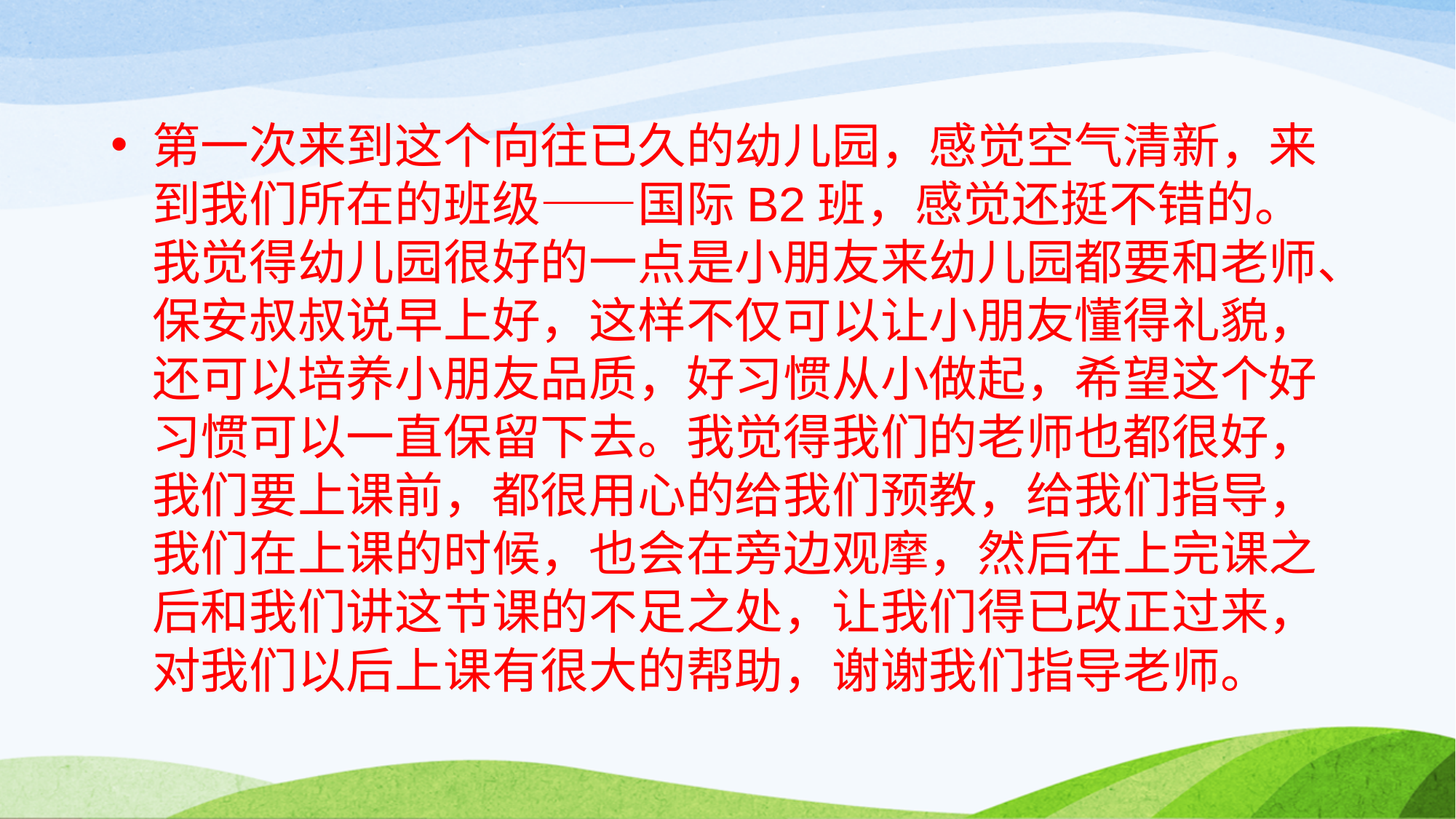

第一次来到这个向往已久的幼儿园，感觉空气清新，来到我们所在的班级——国际B2班，感觉还挺不错的。我觉得幼儿园很好的一点是小朋友来幼儿园都要和老师、保安叔叔说早上好，这样不仅可以让小朋友懂得礼貌，还可以培养小朋友品质，好习惯从小做起，希望这个好习惯可以一直保留下去。我觉得我们的老师也都很好，我们要上课前，都很用心的给我们预教，给我们指导，我们在上课的时候，也会在旁边观摩，然后在上完课之后和我们讲这节课的不足之处，让我们得已改正过来，对我们以后上课有很大的帮助，谢谢我们指导老师。

#